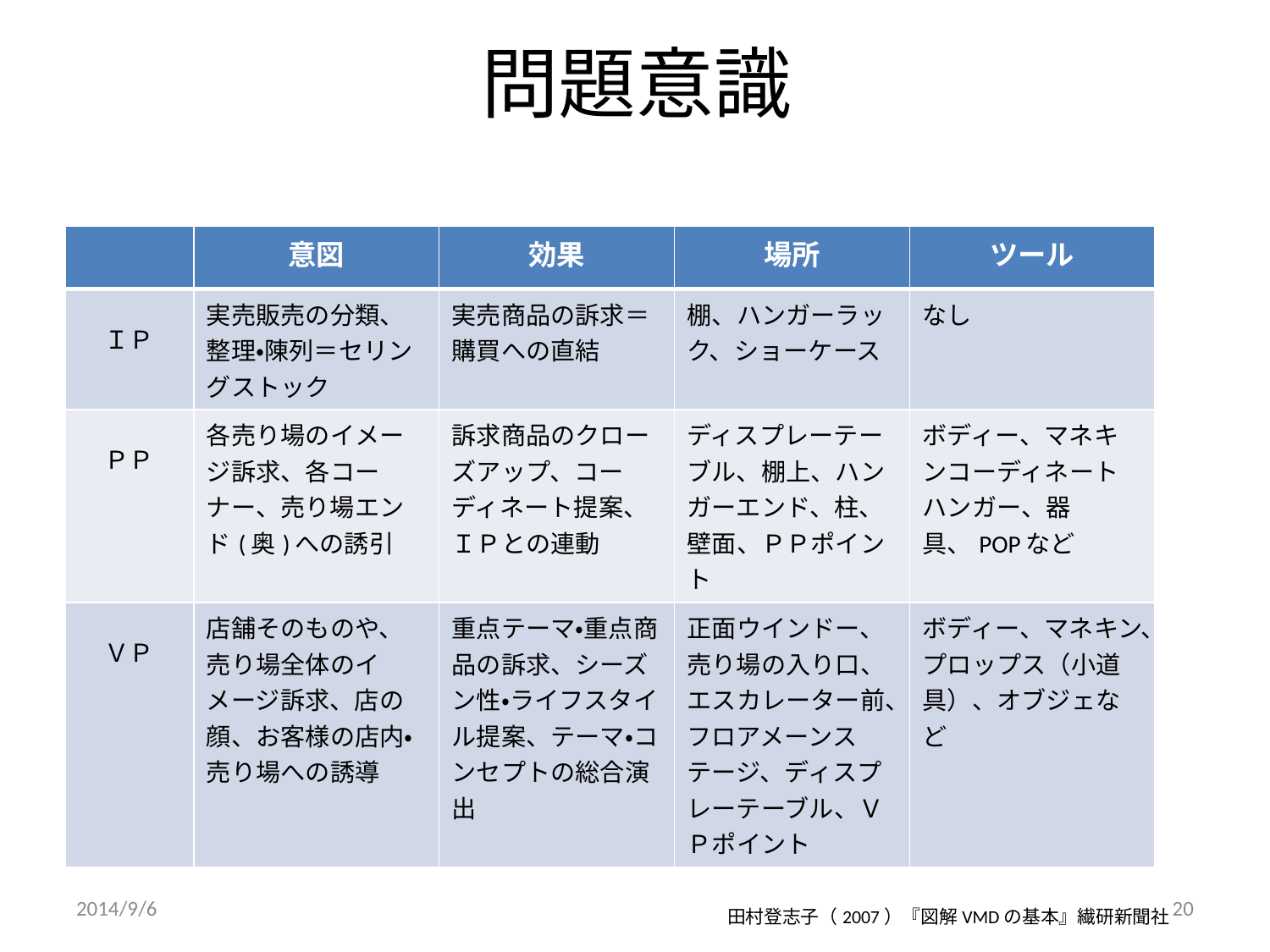

# 問題意識
|  | 意図 | 効果 | 場所 | ツール |
| --- | --- | --- | --- | --- |
| ＩＰ | 実売販売の分類、 整理・陳列＝セリングストック | 実売商品の訴求＝購買への直結 | 棚、ハンガーラック、ショーケース | なし |
| ＰＰ | 各売り場のイメージ訴求、各コーナー、売り場エンド(奥)への誘引 | 訴求商品のクローズアップ、コーディネート提案、ＩＰとの連動 | ディスプレーテーブル、棚上、ハンガーエンド、柱、壁面、ＰＰポイント | ボディー、マネキンコーディネートハンガー、器具、POPなど |
| ＶＰ | 店舗そのものや、売り場全体のイメージ訴求、店の顔、お客様の店内・売り場への誘導 | 重点テーマ・重点商品の訴求、シーズン性・ライフスタイル提案、テーマ・コンセプトの総合演出 | 正面ウインドー、売り場の入り口、エスカレーター前、フロアメーンステージ、ディスプレーテーブル、ＶＰポイント | ボディー、マネキン、プロップス（小道具）、オブジェなど |
2014/9/6
20
田村登志子（2007）『図解VMDの基本』繊研新聞社